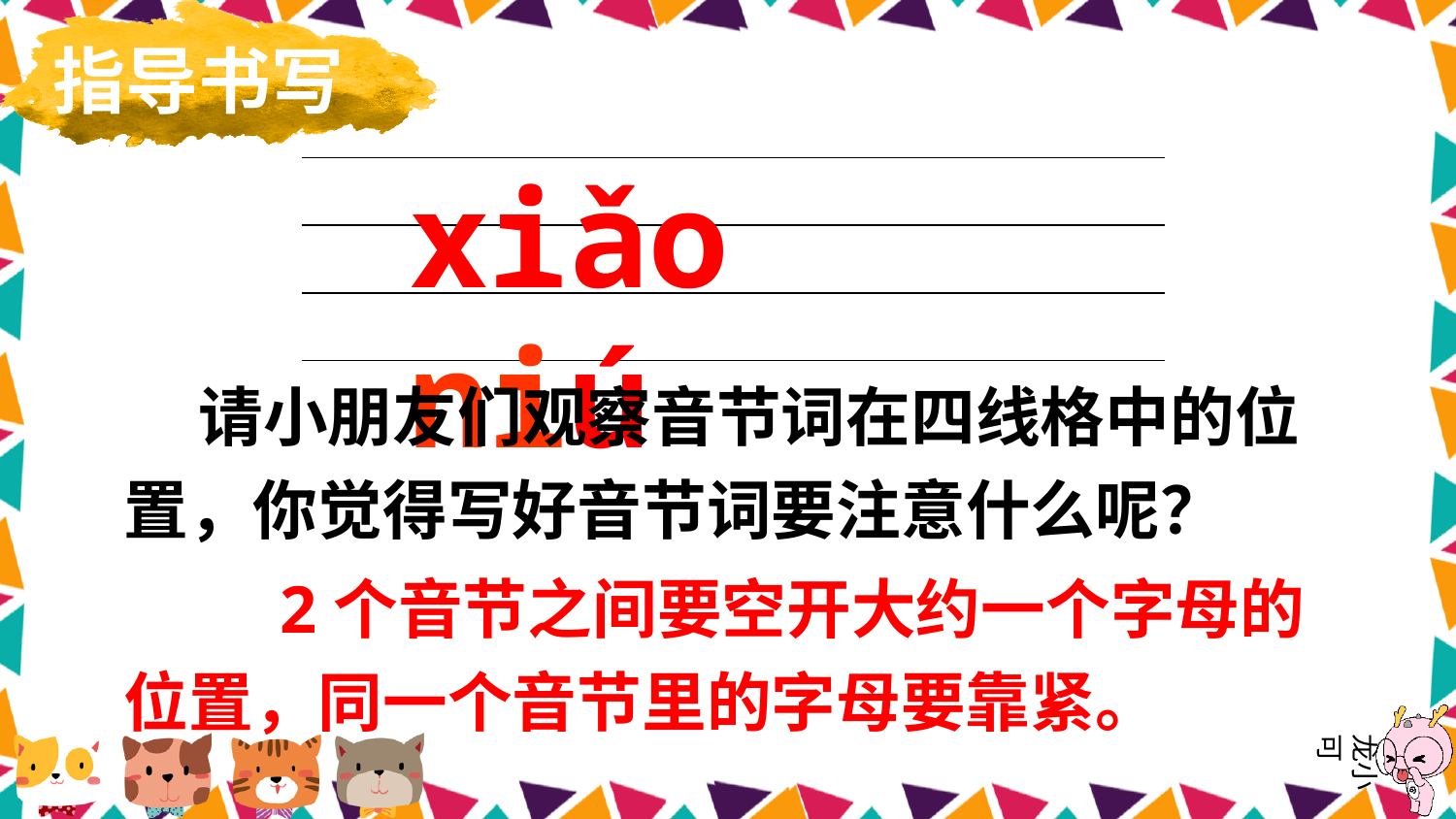

指导书写
xiǎo  niú
|  |
| --- |
|  |
|  |
    请小朋友们观察音节词在四线格中的位置，你觉得写好音节词要注意什么呢？
    2个音节之间要空开大约一个字母的位置，同一个音节里的字母要靠紧。